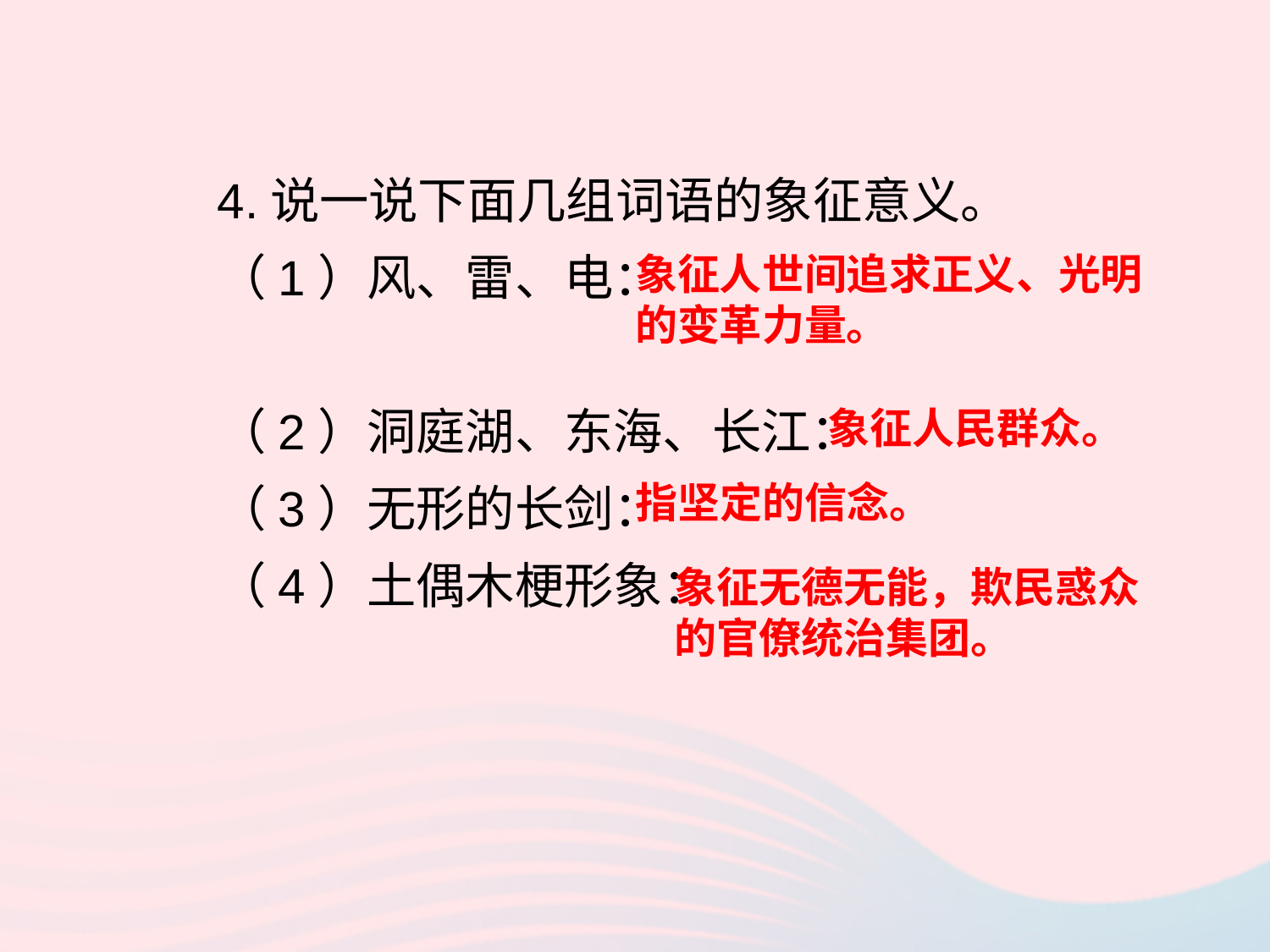

4.说一说下面几组词语的象征意义。
（1）风、雷、电：

（2）洞庭湖、东海、长江：
（3）无形的长剑：
（4）土偶木梗形象：
象征人世间追求正义、光明的变革力量。
象征人民群众。
指坚定的信念。
象征无德无能，欺民惑众的官僚统治集团。